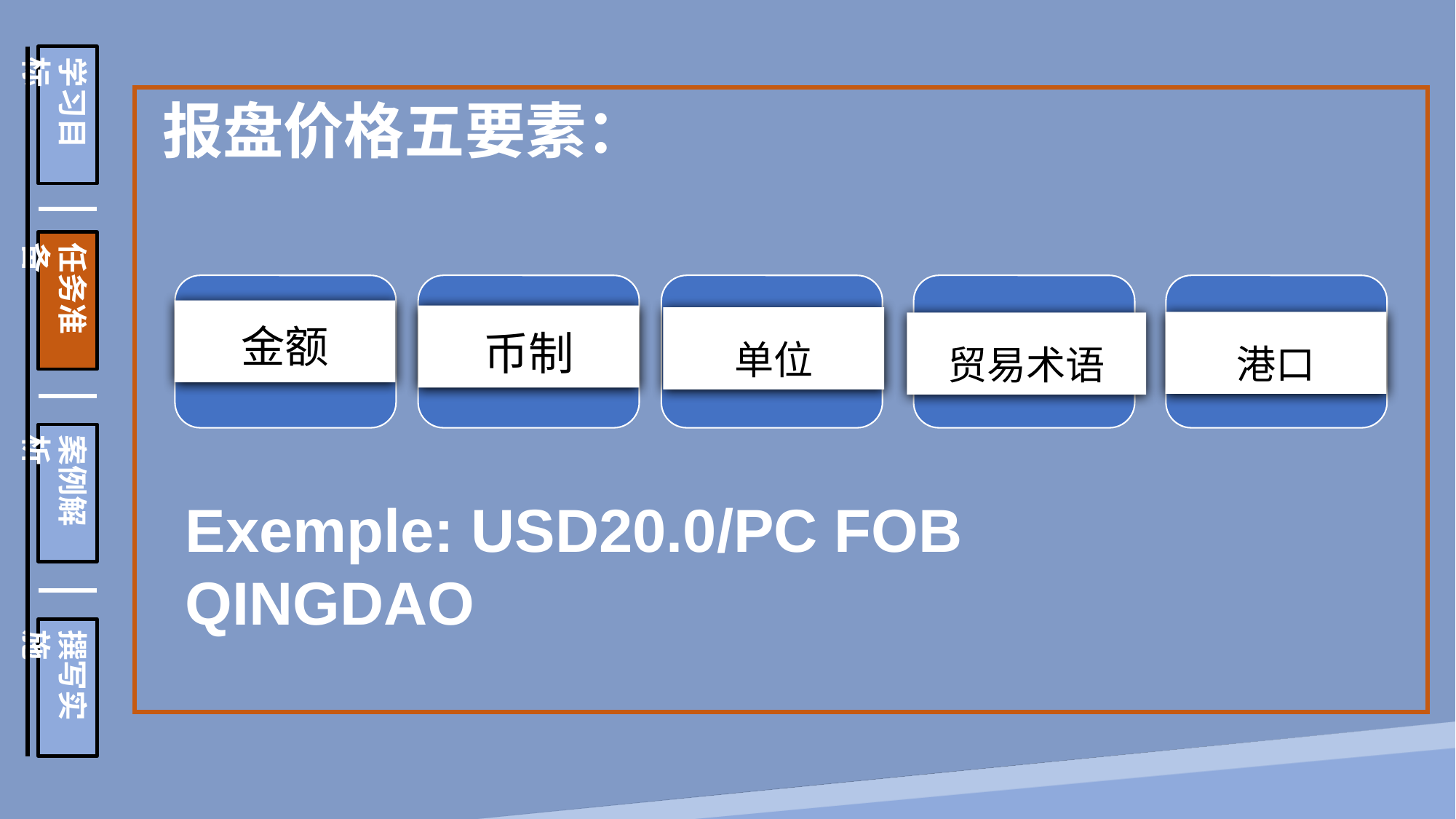

学习目标
任务准备
案例解析
撰写实施

报盘价格五要素：

金额
币制
单位
贸易术语
港口
Exemple: USD20.0/PC FOB QINGDAO